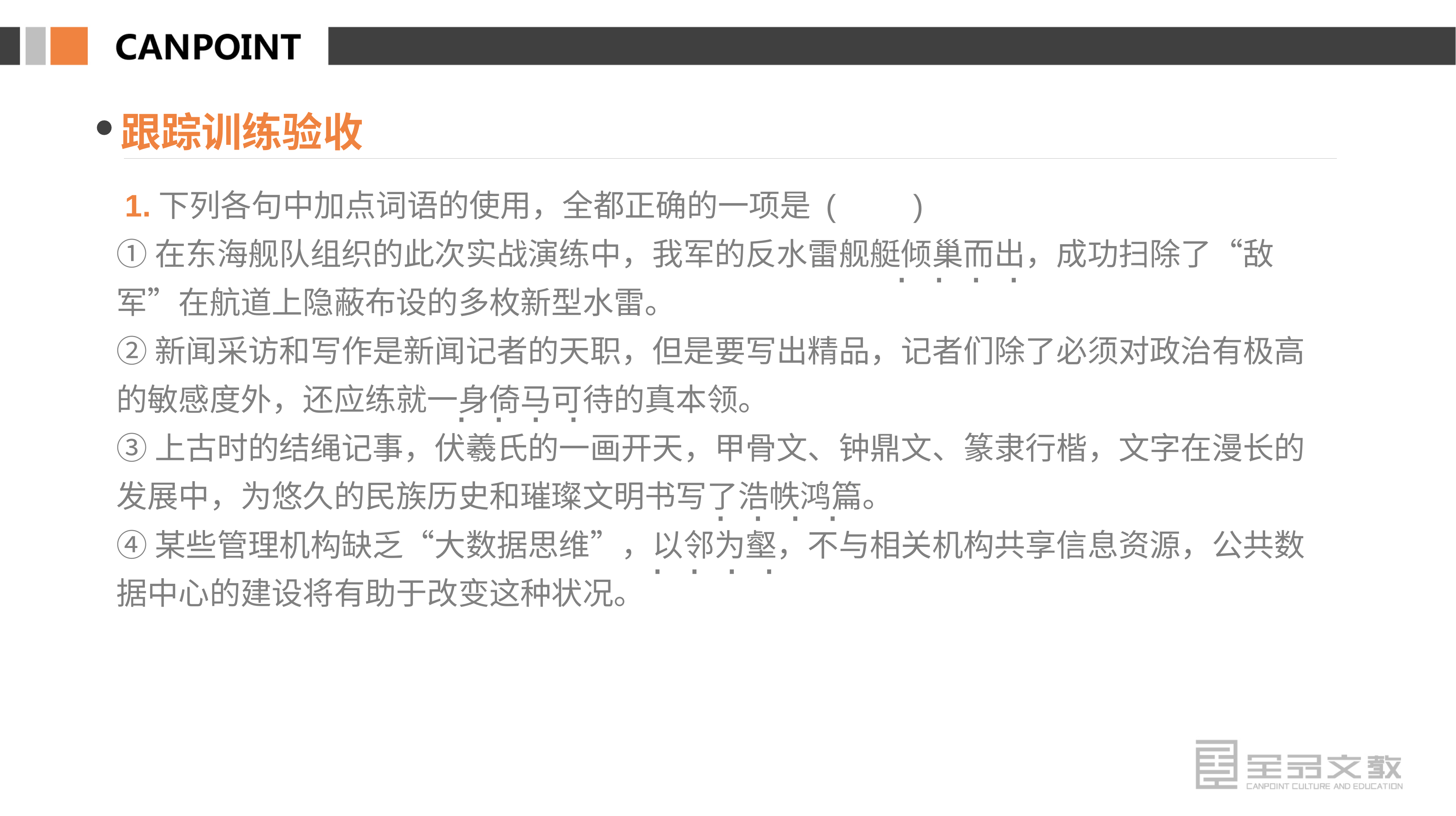

跟踪训练验收

 1.下列各句中加点词语的使用，全都正确的一项是 (　　)
①在东海舰队组织的此次实战演练中，我军的反水雷舰艇倾巢而出，成功扫除了“敌军”在航道上隐蔽布设的多枚新型水雷。
②新闻采访和写作是新闻记者的天职，但是要写出精品，记者们除了必须对政治有极高的敏感度外，还应练就一身倚马可待的真本领。
③上古时的结绳记事，伏羲氏的一画开天，甲骨文、钟鼎文、篆隶行楷，文字在漫长的发展中，为悠久的民族历史和璀璨文明书写了浩帙鸿篇。
④某些管理机构缺乏“大数据思维”，以邻为壑，不与相关机构共享信息资源，公共数据中心的建设将有助于改变这种状况。

·  ·  ·  ·
·  ·  ·  ·
·  ·  ·  ·
·  ·  ·  ·